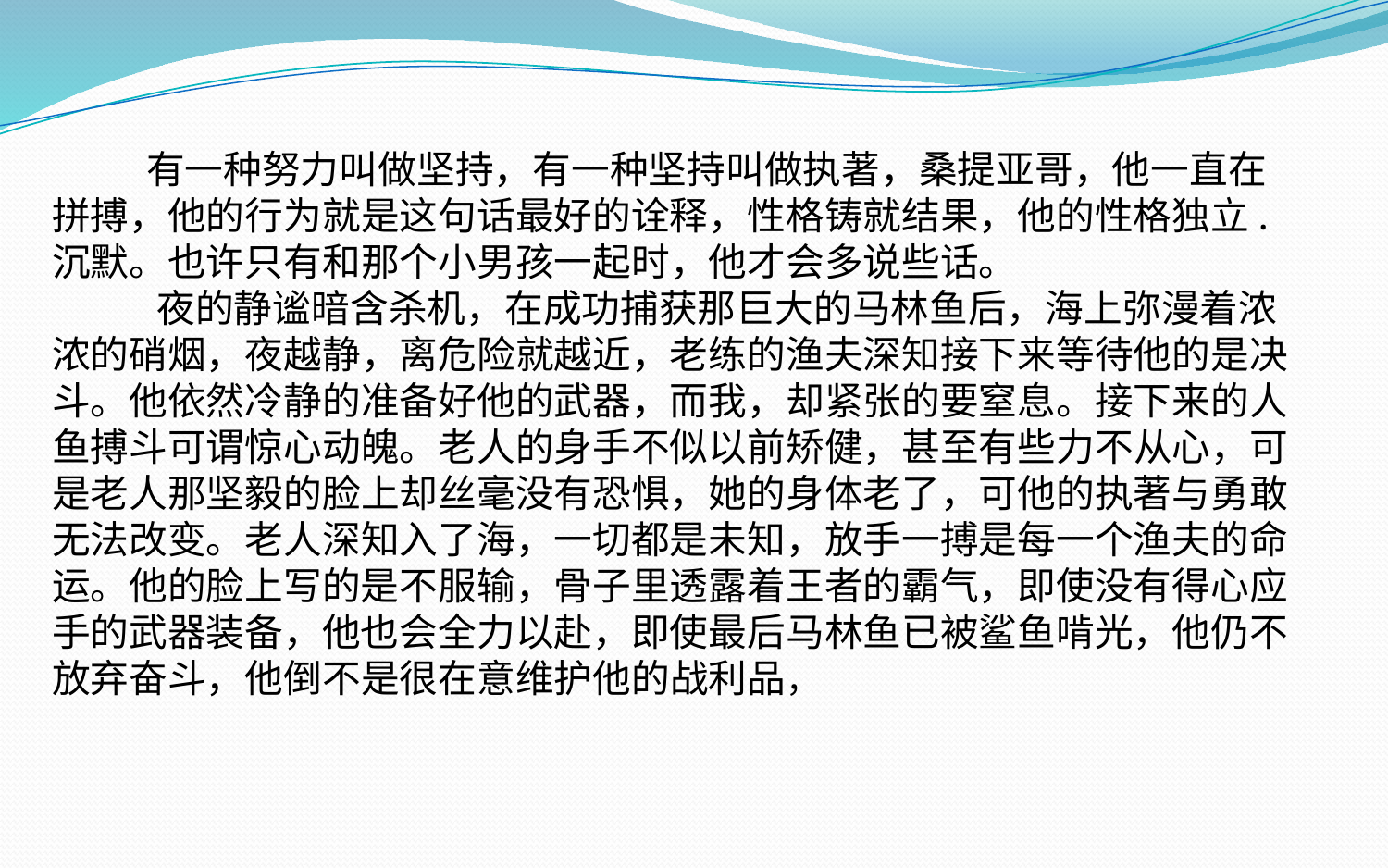

有一种努力叫做坚持，有一种坚持叫做执著，桑提亚哥，他一直在拼搏，他的行为就是这句话最好的诠释，性格铸就结果，他的性格独立.沉默。也许只有和那个小男孩一起时，他才会多说些话。
         夜的静谧暗含杀机，在成功捕获那巨大的马林鱼后，海上弥漫着浓浓的硝烟，夜越静，离危险就越近，老练的渔夫深知接下来等待他的是决斗。他依然冷静的准备好他的武器，而我，却紧张的要窒息。接下来的人鱼搏斗可谓惊心动魄。老人的身手不似以前矫健，甚至有些力不从心，可是老人那坚毅的脸上却丝毫没有恐惧，她的身体老了，可他的执著与勇敢无法改变。老人深知入了海，一切都是未知，放手一搏是每一个渔夫的命运。他的脸上写的是不服输，骨子里透露着王者的霸气，即使没有得心应手的武器装备，他也会全力以赴，即使最后马林鱼已被鲨鱼啃光，他仍不放弃奋斗，他倒不是很在意维护他的战利品，